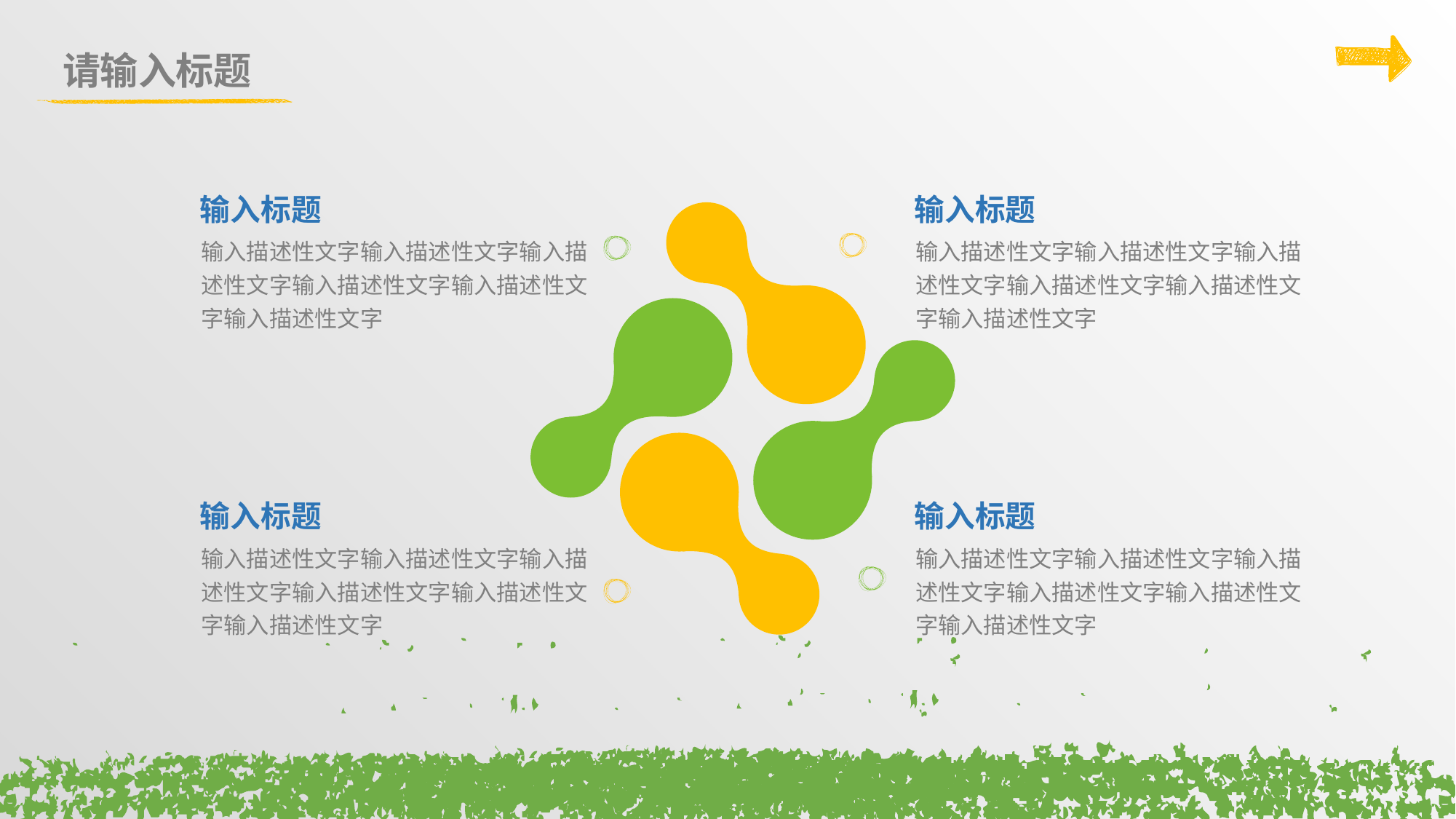

请输入标题

输入标题
输入标题

输入描述性文字输入描述性文字输入描述性文字输入描述性文字输入描述性文字输入描述性文字
输入描述性文字输入描述性文字输入描述性文字输入描述性文字输入描述性文字输入描述性文字

输入标题
输入标题
输入描述性文字输入描述性文字输入描述性文字输入描述性文字输入描述性文字输入描述性文字
输入描述性文字输入描述性文字输入描述性文字输入描述性文字输入描述性文字输入描述性文字